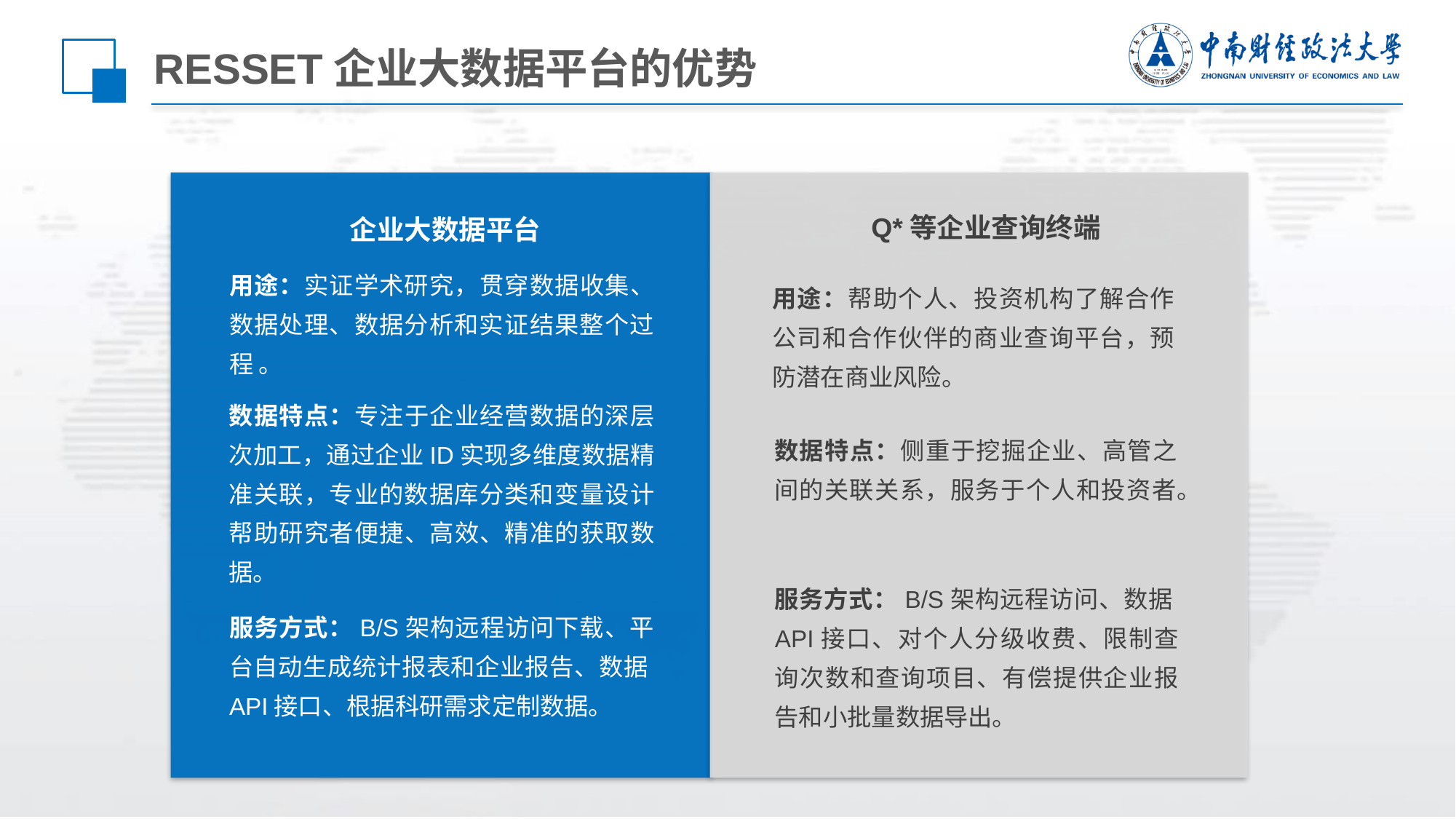

# RESSET企业大数据平台的优势

企业大数据平台
用途：实证学术研究，贯穿数据收集、数据处理、数据分析和实证结果整个过程 。
数据特点：专注于企业经营数据的深层次加工，通过企业ID实现多维度数据精准关联，专业的数据库分类和变量设计帮助研究者便捷、高效、精准的获取数据。
服务方式：B/S架构远程访问下载、平台自动生成统计报表和企业报告、数据API接口、根据科研需求定制数据。

Q*等企业查询终端
用途：帮助个人、投资机构了解合作公司和合作伙伴的商业查询平台，预防潜在商业风险。
数据特点：侧重于挖掘企业、高管之间的关联关系，服务于个人和投资者。
服务方式：B/S架构远程访问、数据API接口、对个人分级收费、限制查询次数和查询项目、有偿提供企业报告和小批量数据导出。